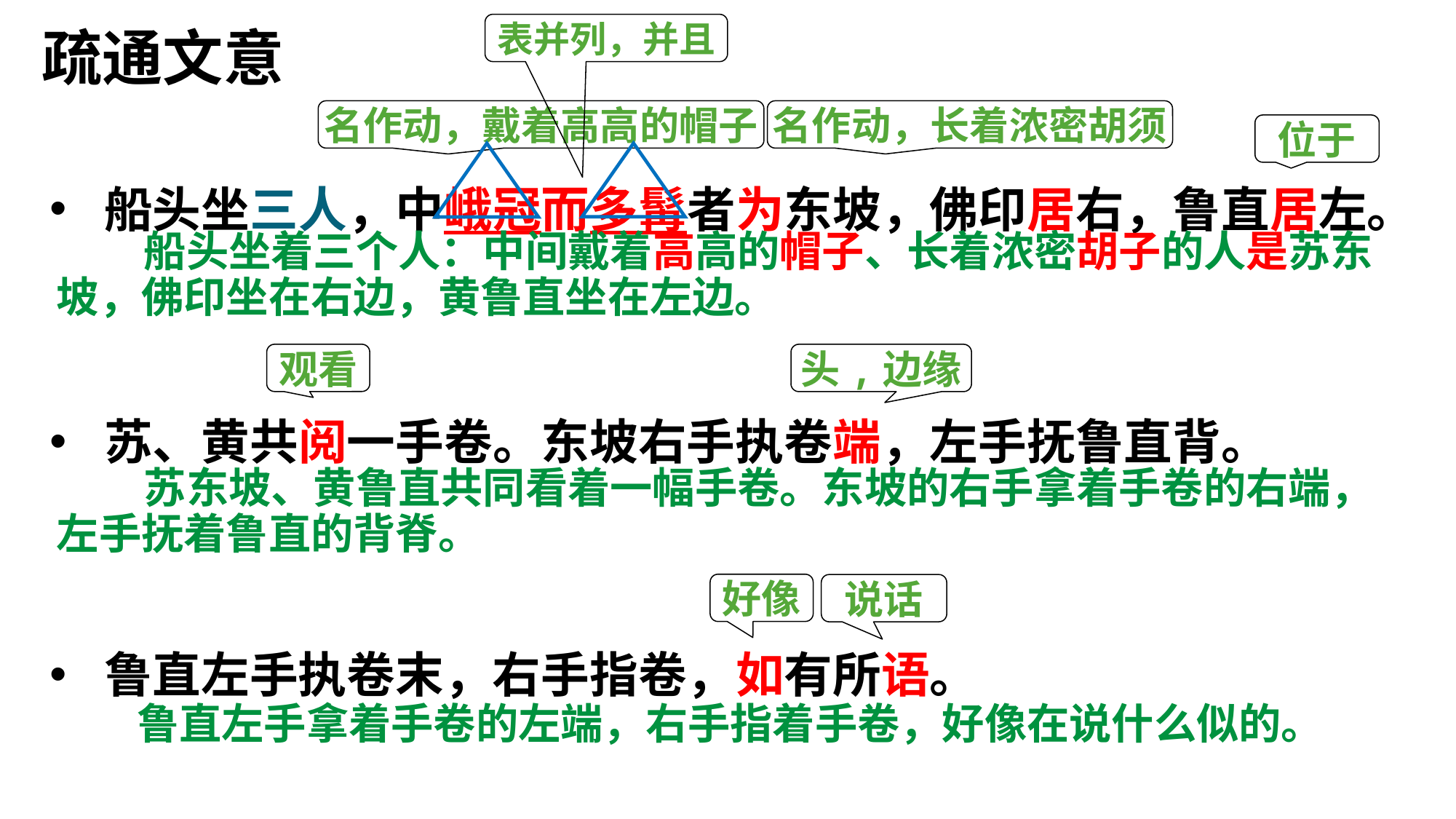

疏通文意
表并列，并且
名作动，戴着高高的帽子
名作动，长着浓密胡须
位于
船头坐三人，中峨冠而多髯者为东坡，佛印居右，鲁直居左。

苏、黄共阅一手卷。东坡右手执卷端，左手抚鲁直背。

鲁直左手执卷末，右手指卷，如有所语。

        船头坐着三个人：中间戴着高高的帽子、长着浓密胡子的人是苏东坡，佛印坐在右边，黄鲁直坐在左边。
观看
头,边缘
        苏东坡、黄鲁直共同看着一幅手卷。东坡的右手拿着手卷的右端，左手抚着鲁直的背脊。
好像
说话
        鲁直左手拿着手卷的左端，右手指着手卷，好像在说什么似的。